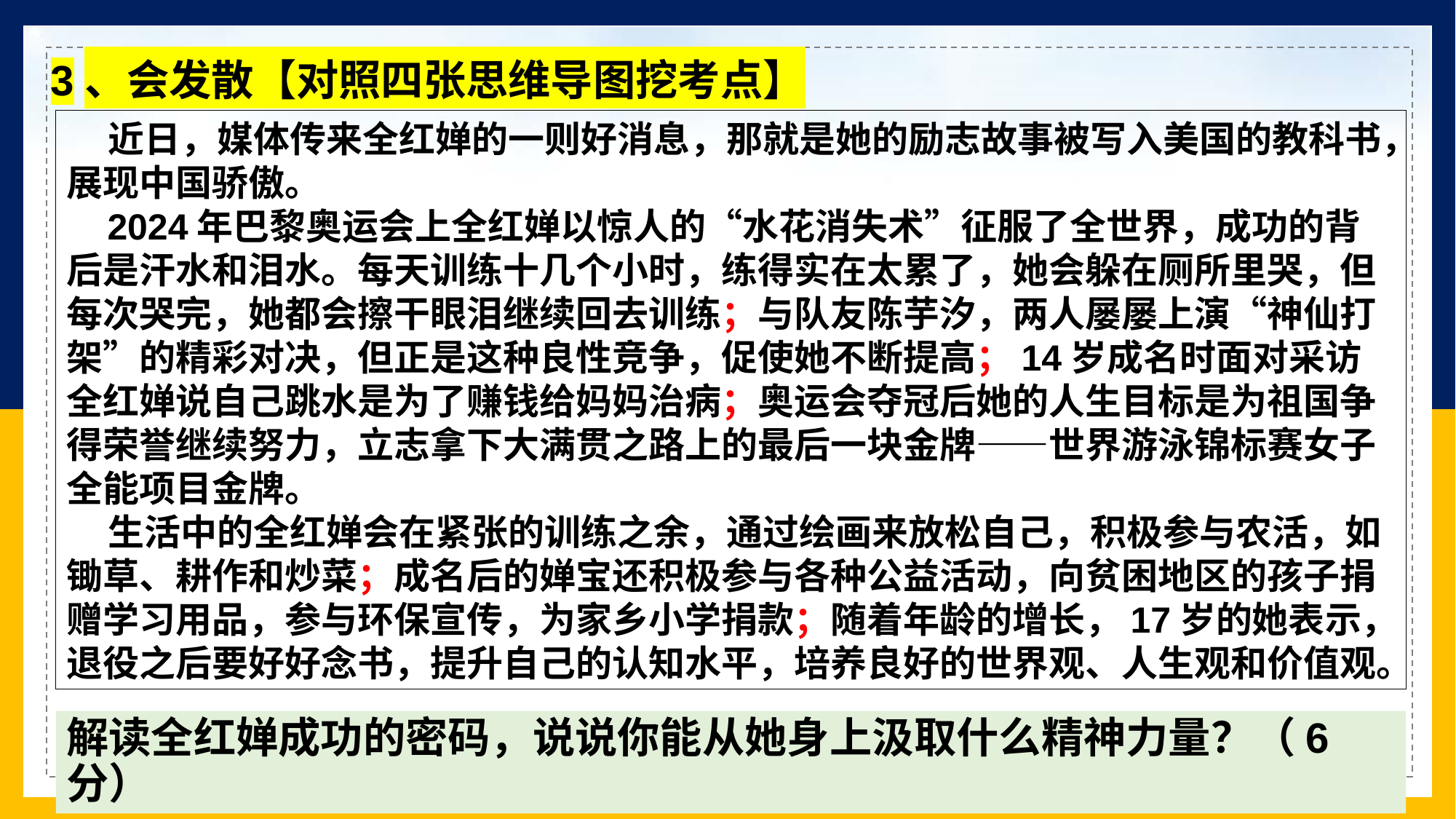

3、会发散【对照四张思维导图挖考点】
    近日，媒体传来全红婵的一则好消息，那就是她的励志故事被写入美国的教科书，展现中国骄傲。
    2024年巴黎奥运会上全红婵以惊人的“水花消失术”征服了全世界，成功的背后是汗水和泪水。每天训练十几个小时，练得实在太累了，她会躲在厕所里哭，但每次哭完，她都会擦干眼泪继续回去训练；与队友陈芋汐，两人屡屡上演“神仙打架”的精彩对决，但正是这种良性竞争，促使她不断提高；14岁成名时面对采访全红婵说自己跳水是为了赚钱给妈妈治病；奥运会夺冠后她的人生目标是为祖国争得荣誉继续努力，立志拿下大满贯之路上的最后一块金牌——世界游泳锦标赛女子全能项目金牌。
    生活中的全红婵会在紧张的训练之余，通过绘画来放松自己，积极参与农活，如锄草、耕作和炒菜；成名后的婵宝还积极参与各种公益活动，向贫困地区的孩子捐赠学习用品，参与环保宣传，为家乡小学捐款；随着年龄的增长，17岁的她表示，退役之后要好好念书，提升自己的认知水平，培养良好的世界观、人生观和价值观。
解读全红婵成功的密码，说说你能从她身上汲取什么精神力量？（6分）